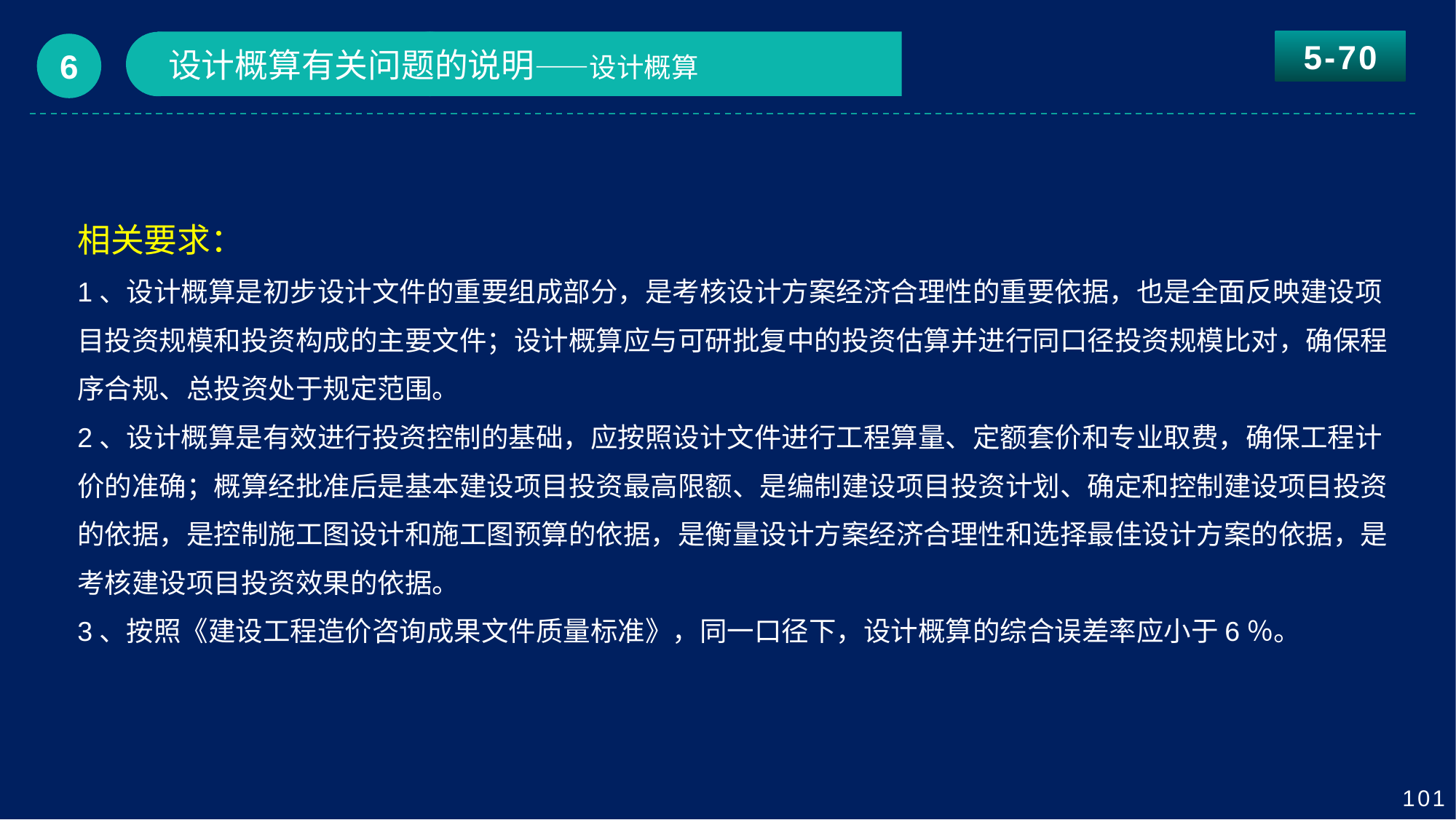

5-70
设计概算有关问题的说明——设计概算

6
相关要求：
1、设计概算是初步设计文件的重要组成部分，是考核设计方案经济合理性的重要依据，也是全面反映建设项目投资规模和投资构成的主要文件；设计概算应与可研批复中的投资估算并进行同口径投资规模比对，确保程序合规、总投资处于规定范围。
2、设计概算是有效进行投资控制的基础，应按照设计文件进行工程算量、定额套价和专业取费，确保工程计价的准确；概算经批准后是基本建设项目投资最高限额、是编制建设项目投资计划、确定和控制建设项目投资的依据，是控制施工图设计和施工图预算的依据，是衡量设计方案经济合理性和选择最佳设计方案的依据，是考核建设项目投资效果的依据。
3、按照《建设工程造价咨询成果文件质量标准》，同一口径下，设计概算的综合误差率应小于6％。
101